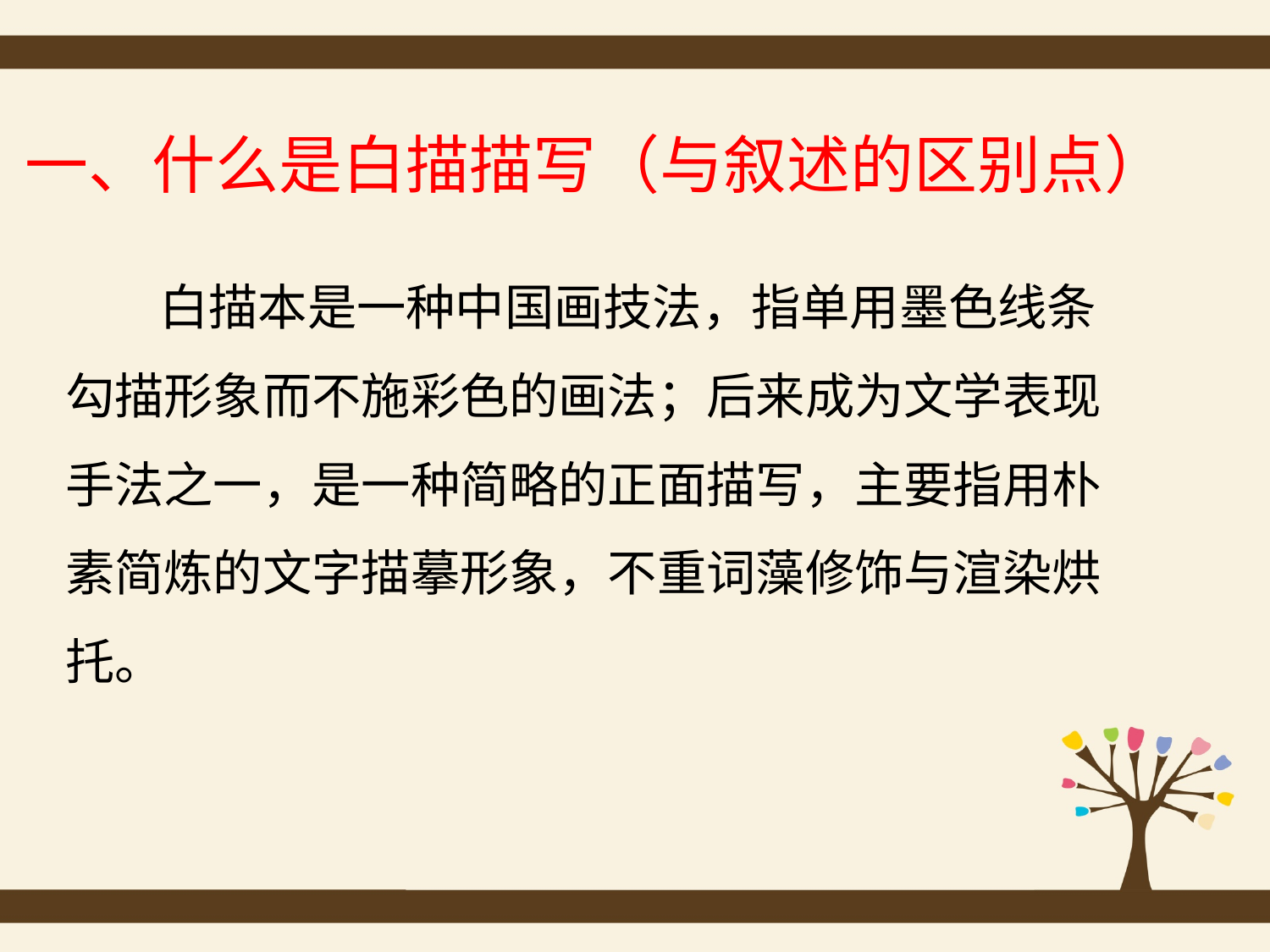

一、什么是白描描写（与叙述的区别点）

        白描本是一种中国画技法，指单用墨色线条勾描形象而不施彩色的画法；后来成为文学表现手法之一，是一种简略的正面描写，主要指用朴素简炼的文字描摹形象，不重词藻修饰与渲染烘托。